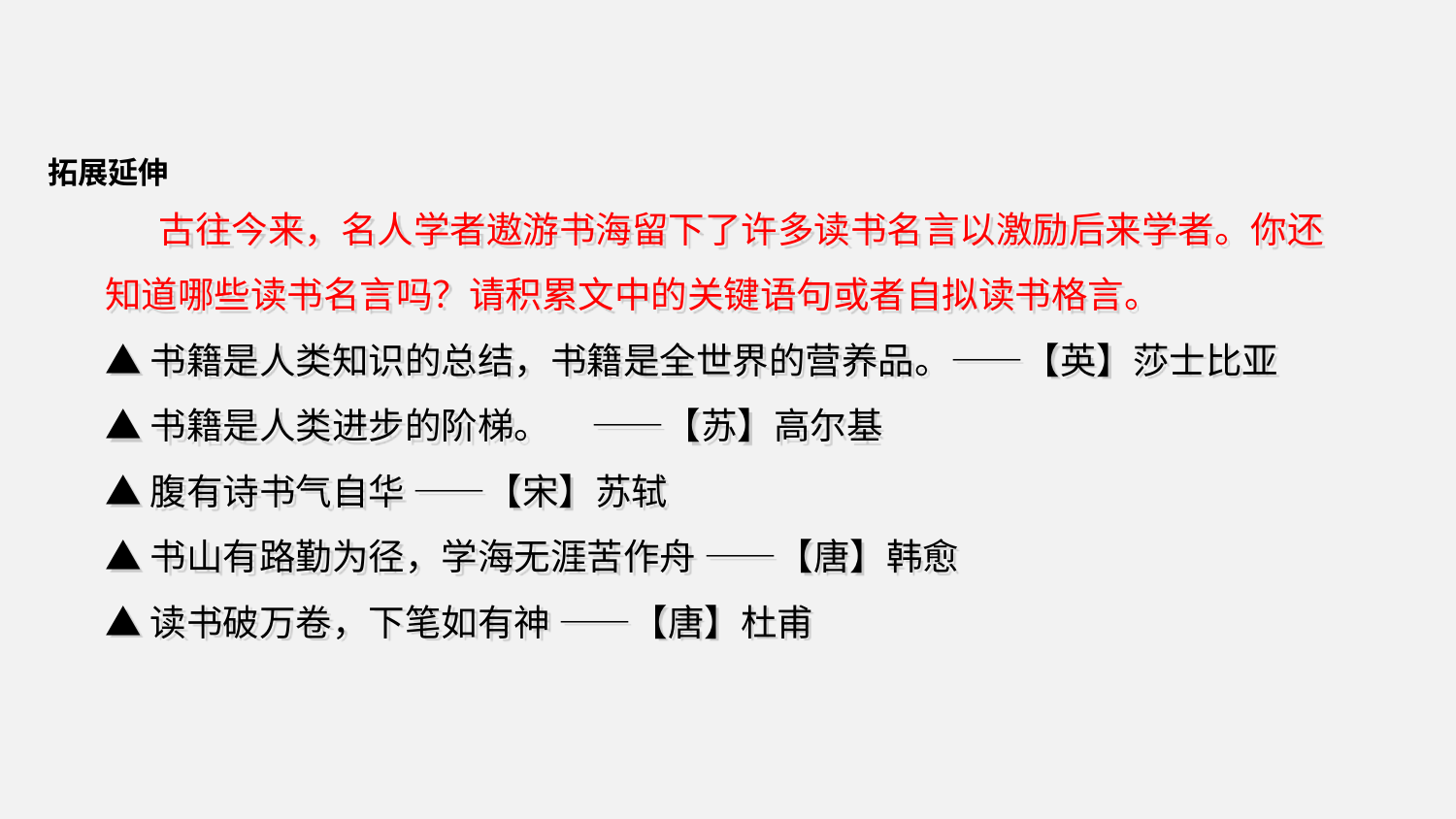

拓展延伸
         古往今来，名人学者遨游书海留下了许多读书名言以激励后来学者。你还知道哪些读书名言吗？请积累文中的关键语句或者自拟读书格言。
▲书籍是人类知识的总结，书籍是全世界的营养品。——【英】莎士比亚
▲书籍是人类进步的阶梯。     ——【苏】高尔基
▲腹有诗书气自华 ——【宋】苏轼
▲书山有路勤为径，学海无涯苦作舟 ——【唐】韩愈
▲读书破万卷，下笔如有神 ——【唐】杜甫